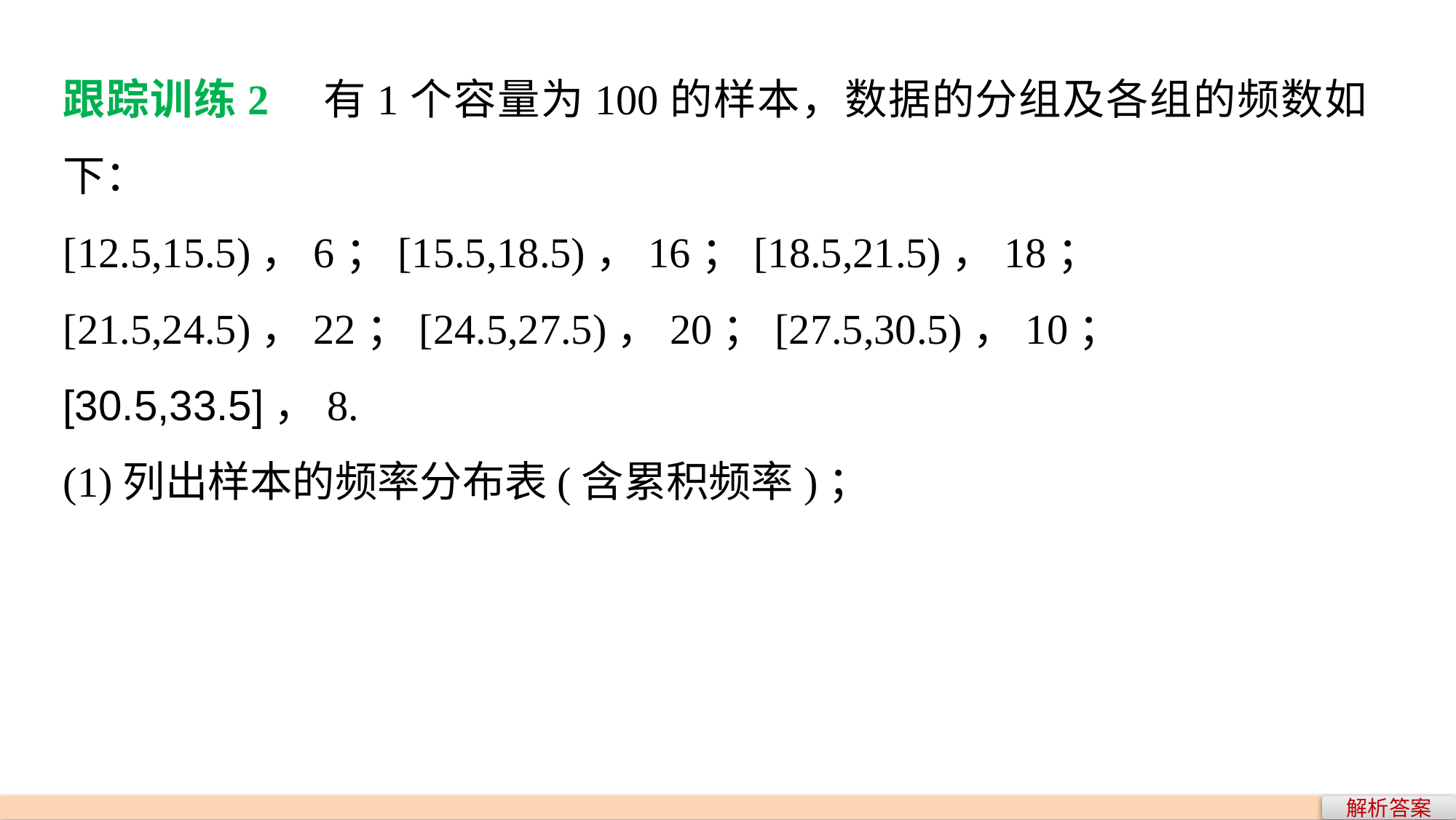

跟踪训练2　有1个容量为100的样本，数据的分组及各组的频数如下：
[12.5,15.5)，6；[15.5,18.5)，16；[18.5,21.5)，18；
[21.5,24.5)，22；[24.5,27.5)，20；[27.5,30.5)，10；
[30.5,33.5]，8.
(1)列出样本的频率分布表(含累积频率)；
解析答案